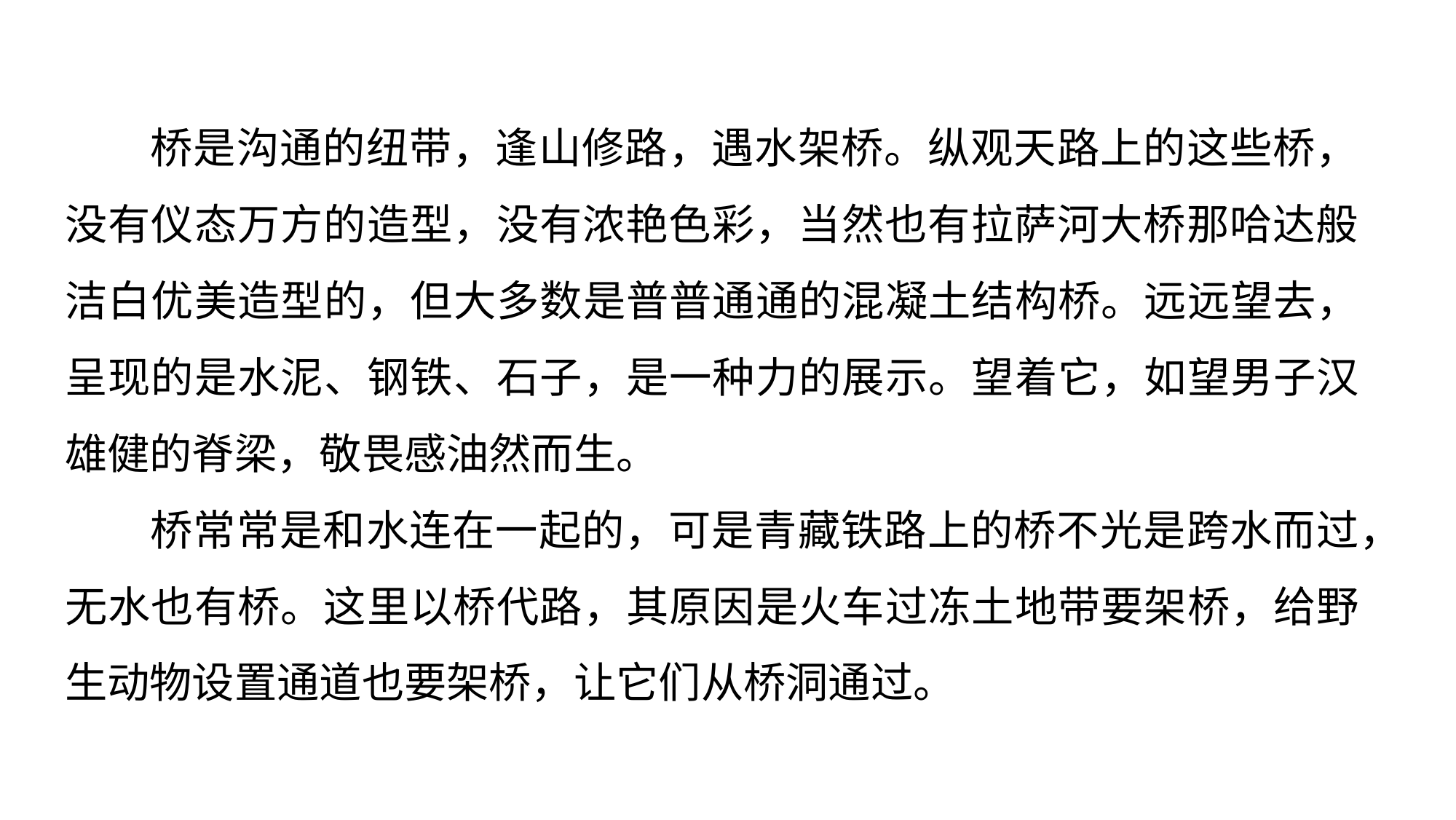

桥是沟通的纽带，逢山修路，遇水架桥。纵观天路上的这些桥，没有仪态万方的造型，没有浓艳色彩，当然也有拉萨河大桥那哈达般洁白优美造型的，但大多数是普普通通的混凝土结构桥。远远望去，呈现的是水泥、钢铁、石子，是一种力的展示。望着它，如望男子汉雄健的脊梁，敬畏感油然而生。
桥常常是和水连在一起的，可是青藏铁路上的桥不光是跨水而过，无水也有桥。这里以桥代路，其原因是火车过冻土地带要架桥，给野生动物设置通道也要架桥，让它们从桥洞通过。